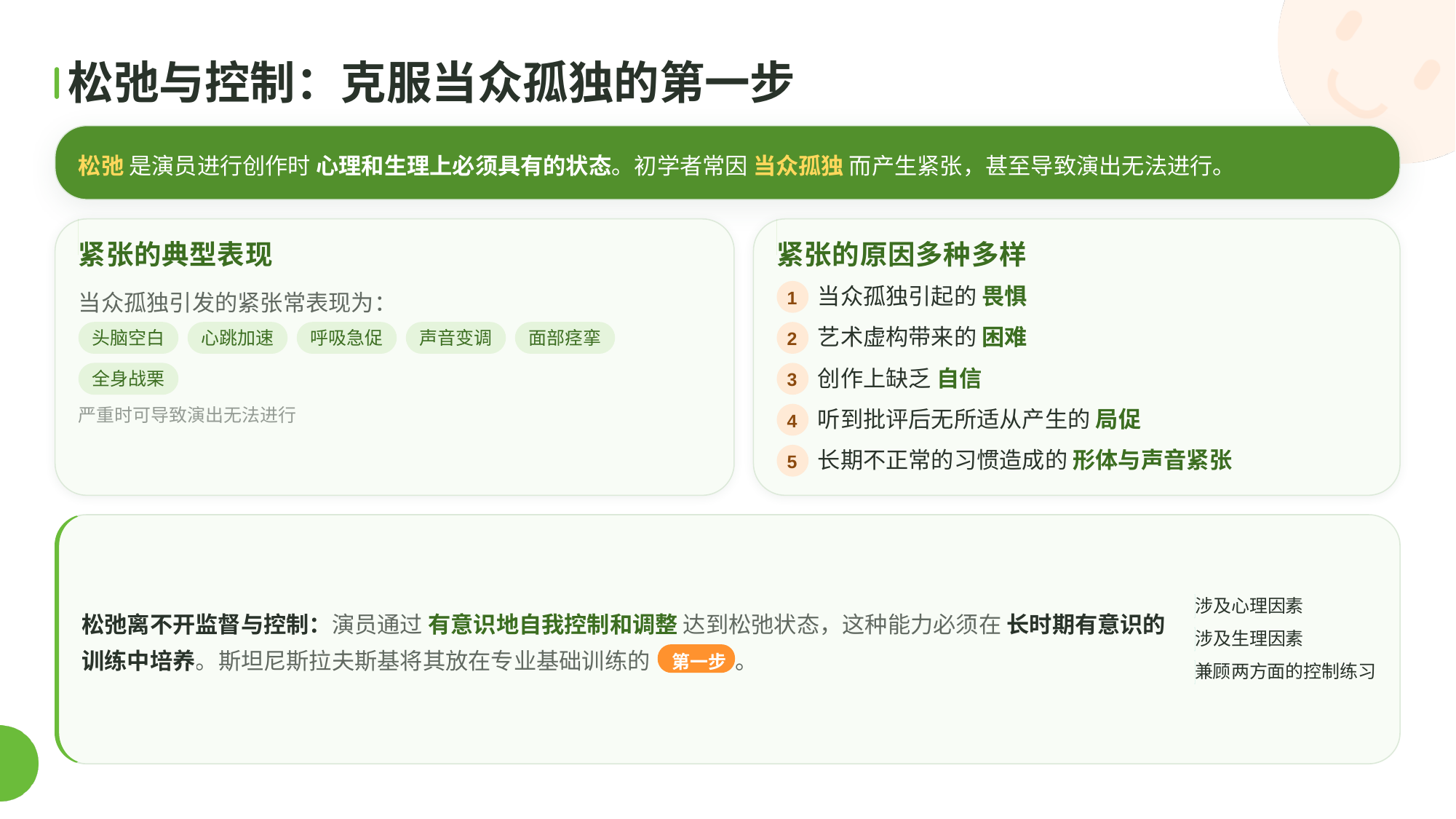

松弛与控制：克服当众孤独的第一步

松弛 是演员进行创作时 心理和生理上必须具有的状态。初学者常因 当众孤独 而产生紧张，甚至导致演出无法进行。

紧张的典型表现
紧张的原因多种多样

当众孤独引发的紧张常表现为：

当众孤独引起的 畏惧
1

艺术虚构带来的 困难
头脑空白
心跳加速
呼吸急促
声音变调
面部痉挛
2

创作上缺乏 自信
全身战栗
3
严重时可导致演出无法进行

听到批评后无所适从产生的 局促
4

长期不正常的习惯造成的 形体与声音紧张
5

涉及心理因素
松弛离不开监督与控制：演员通过 有意识地自我控制和调整 达到松弛状态，这种能力必须在 长时期有意识的训练中培养。斯坦尼斯拉夫斯基将其放在专业基础训练的

涉及生理因素
。
 第一步

兼顾两方面的控制练习